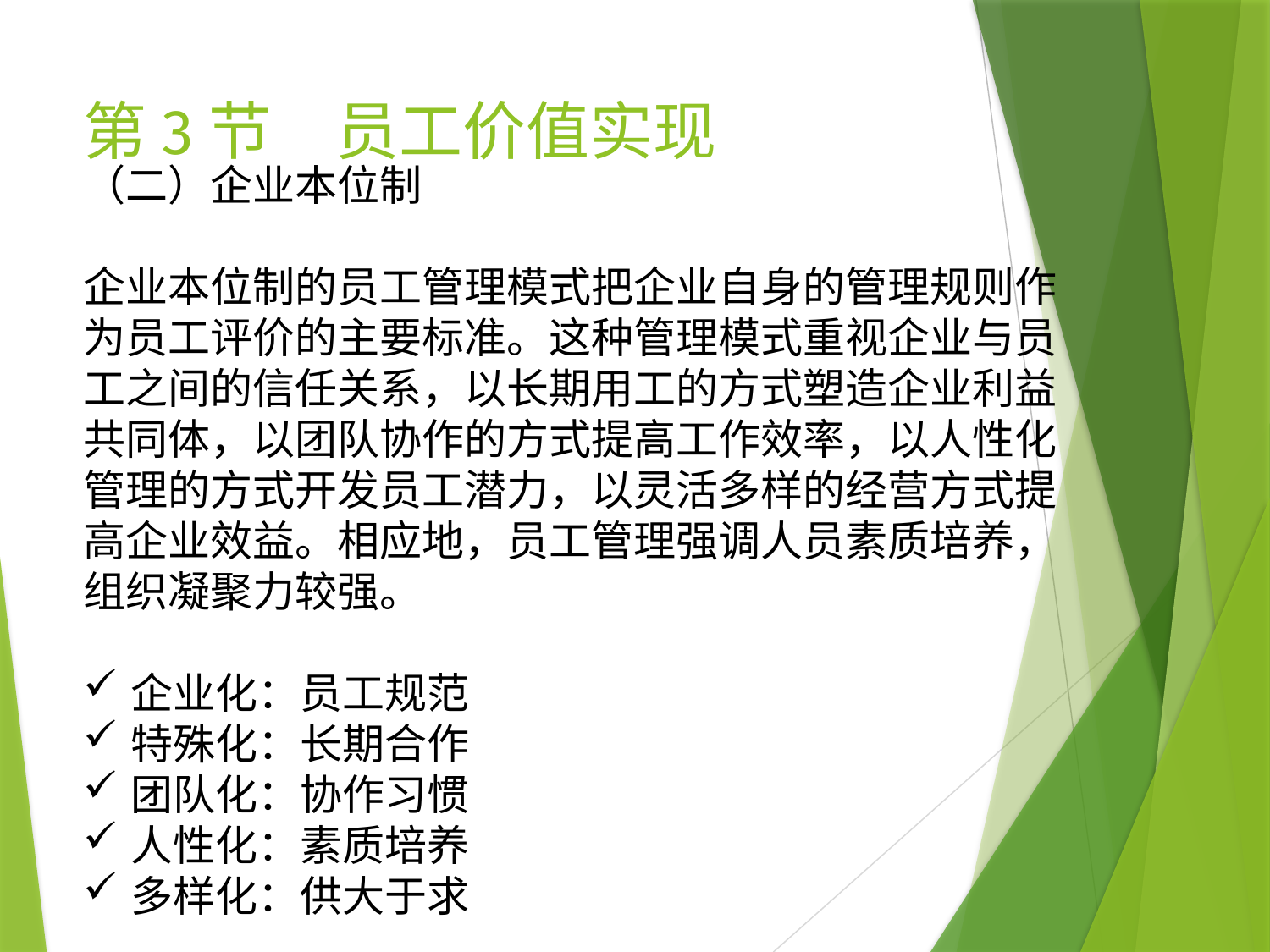

# 第3节　员工价值实现
（二）企业本位制

企业本位制的员工管理模式把企业自身的管理规则作为员工评价的主要标准。这种管理模式重视企业与员工之间的信任关系，以长期用工的方式塑造企业利益共同体，以团队协作的方式提高工作效率，以人性化管理的方式开发员工潜力，以灵活多样的经营方式提高企业效益。相应地，员工管理强调人员素质培养，组织凝聚力较强。

企业化：员工规范
特殊化：长期合作
团队化：协作习惯
人性化：素质培养
多样化：供大于求